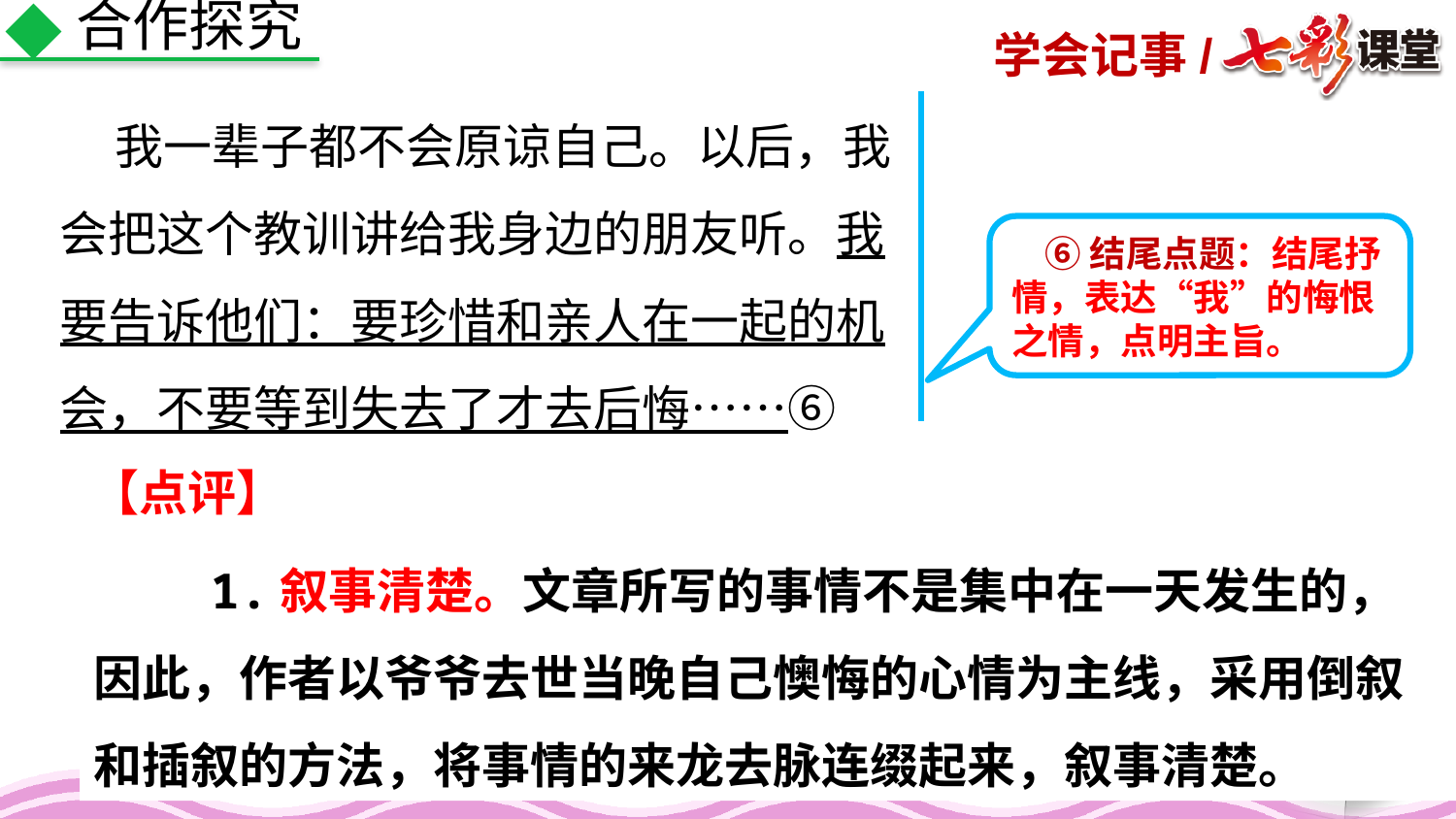

合作探究

    我一辈子都不会原谅自己。以后，我会把这个教训讲给我身边的朋友听。我要告诉他们：要珍惜和亲人在一起的机会，不要等到失去了才去后悔……⑥
    ⑥结尾点题：结尾抒情，表达“我”的悔恨之情，点明主旨。

 【点评】

    1.叙事清楚。文章所写的事情不是集中在一天发生的，因此，作者以爷爷去世当晚自己懊悔的心情为主线，采用倒叙和插叙的方法，将事情的来龙去脉连缀起来，叙事清楚。